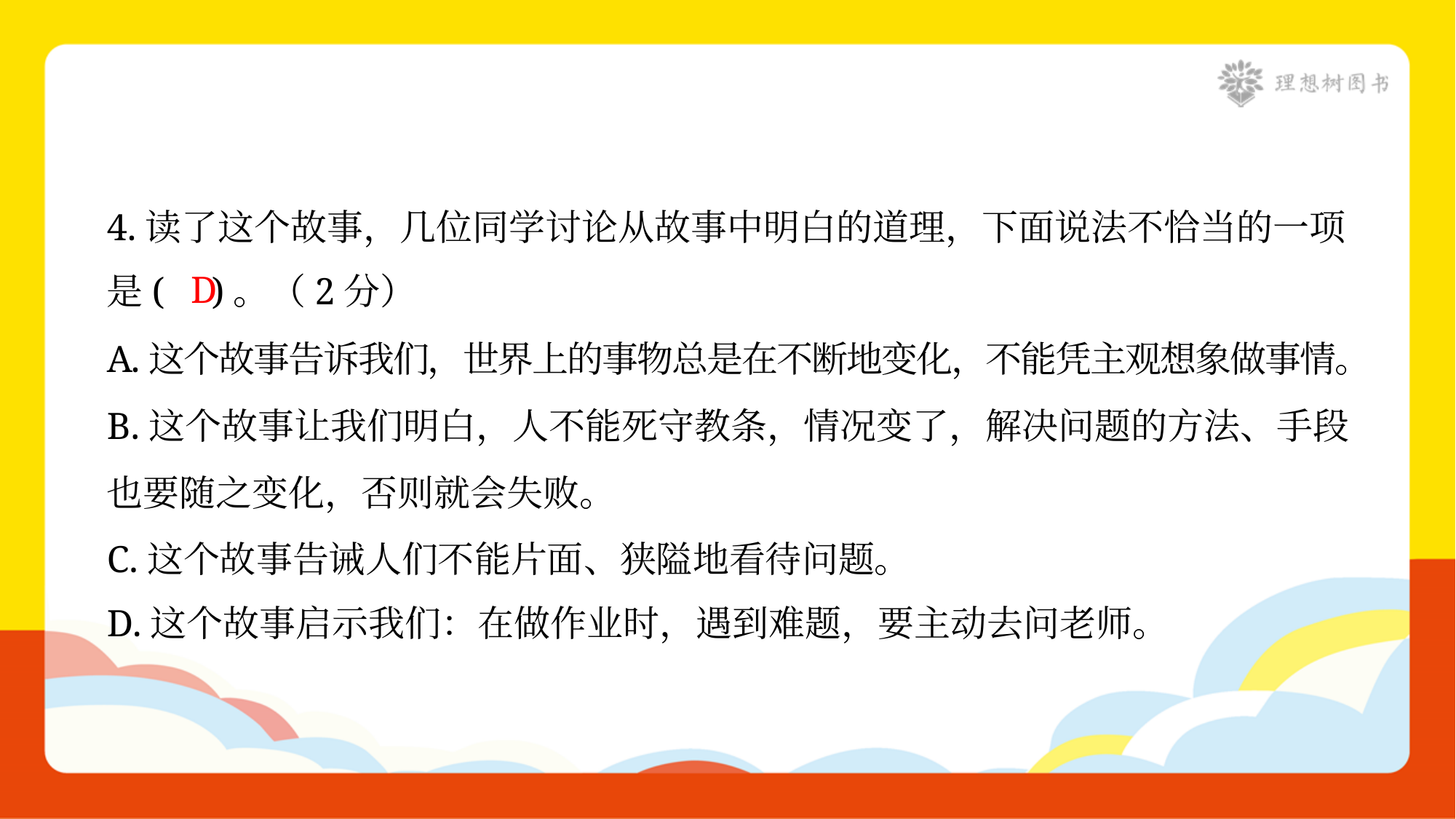

4.读了这个故事，几位同学讨论从故事中明白的道理，下面说法不恰当的一项
是(     )。（2分）
D
A.这个故事告诉我们，世界上的事物总是在不断地变化，不能凭主观想象做事情。
B.这个故事让我们明白，人不能死守教条，情况变了，解决问题的方法、手段
也要随之变化，否则就会失败。
C.这个故事告诫人们不能片面、狭隘地看待问题。
D.这个故事启示我们：在做作业时，遇到难题，要主动去问老师。